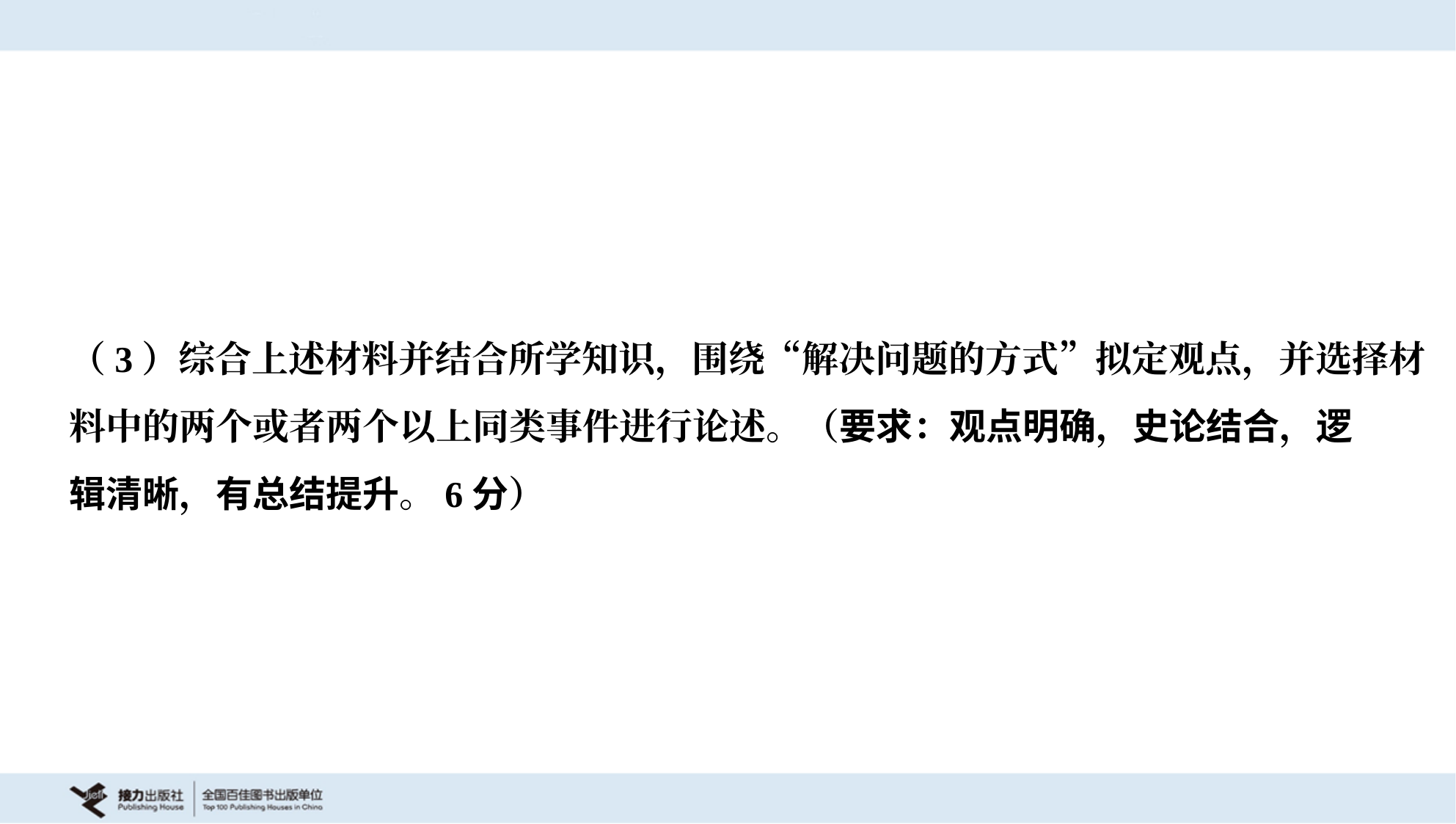

（3）综合上述材料并结合所学知识，围绕“解决问题的方式”拟定观点，并选择材
料中的两个或者两个以上同类事件进行论述。（要求：观点明确，史论结合，逻
辑清晰，有总结提升。6分）